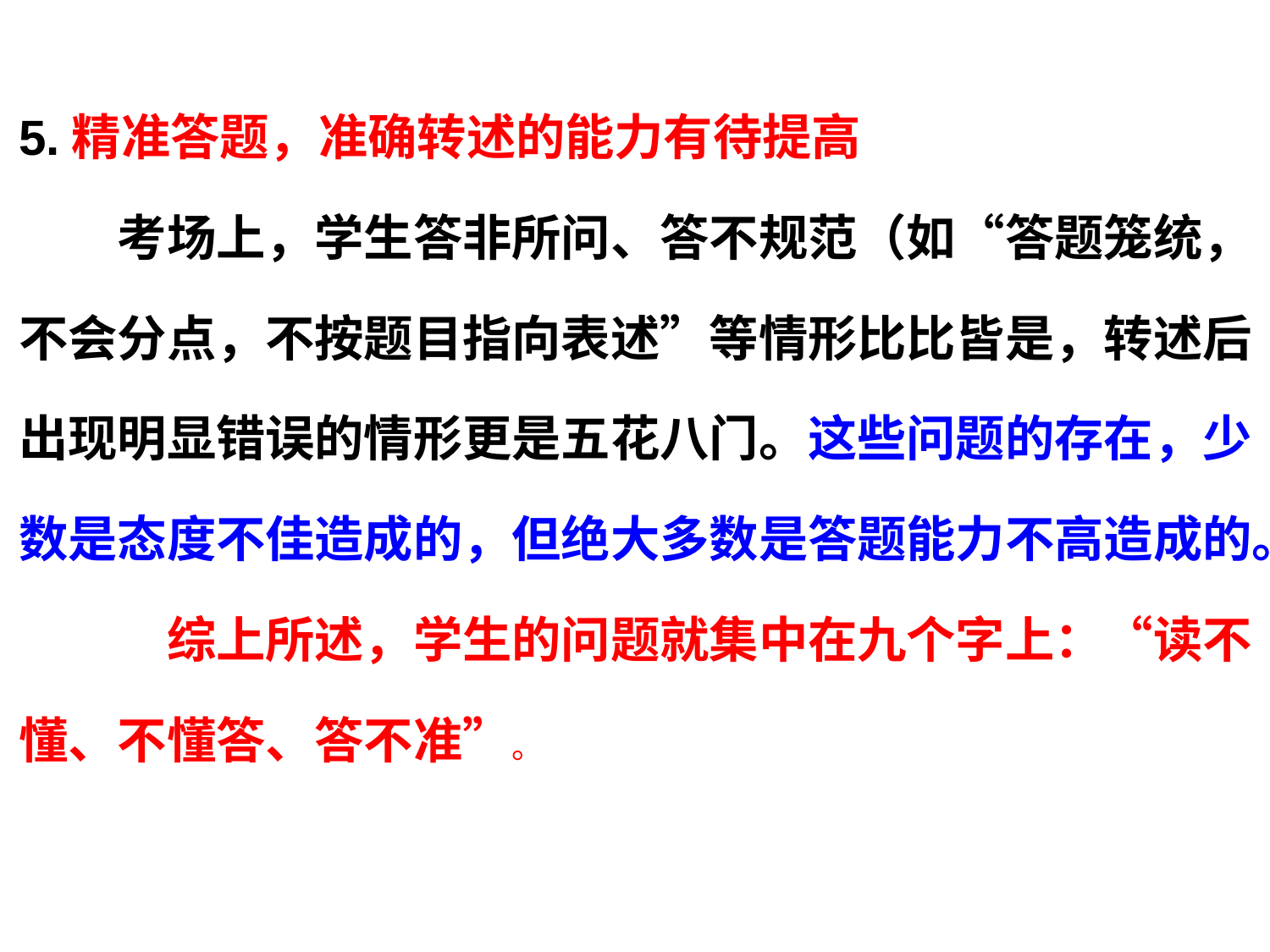

5.精准答题，准确转述的能力有待提高
　　考场上，学生答非所问、答不规范（如“答题笼统，不会分点，不按题目指向表述”等情形比比皆是，转述后出现明显错误的情形更是五花八门。这些问题的存在，少数是态度不佳造成的，但绝大多数是答题能力不高造成的。
　　　综上所述，学生的问题就集中在九个字上：“读不懂、不懂答、答不准”。